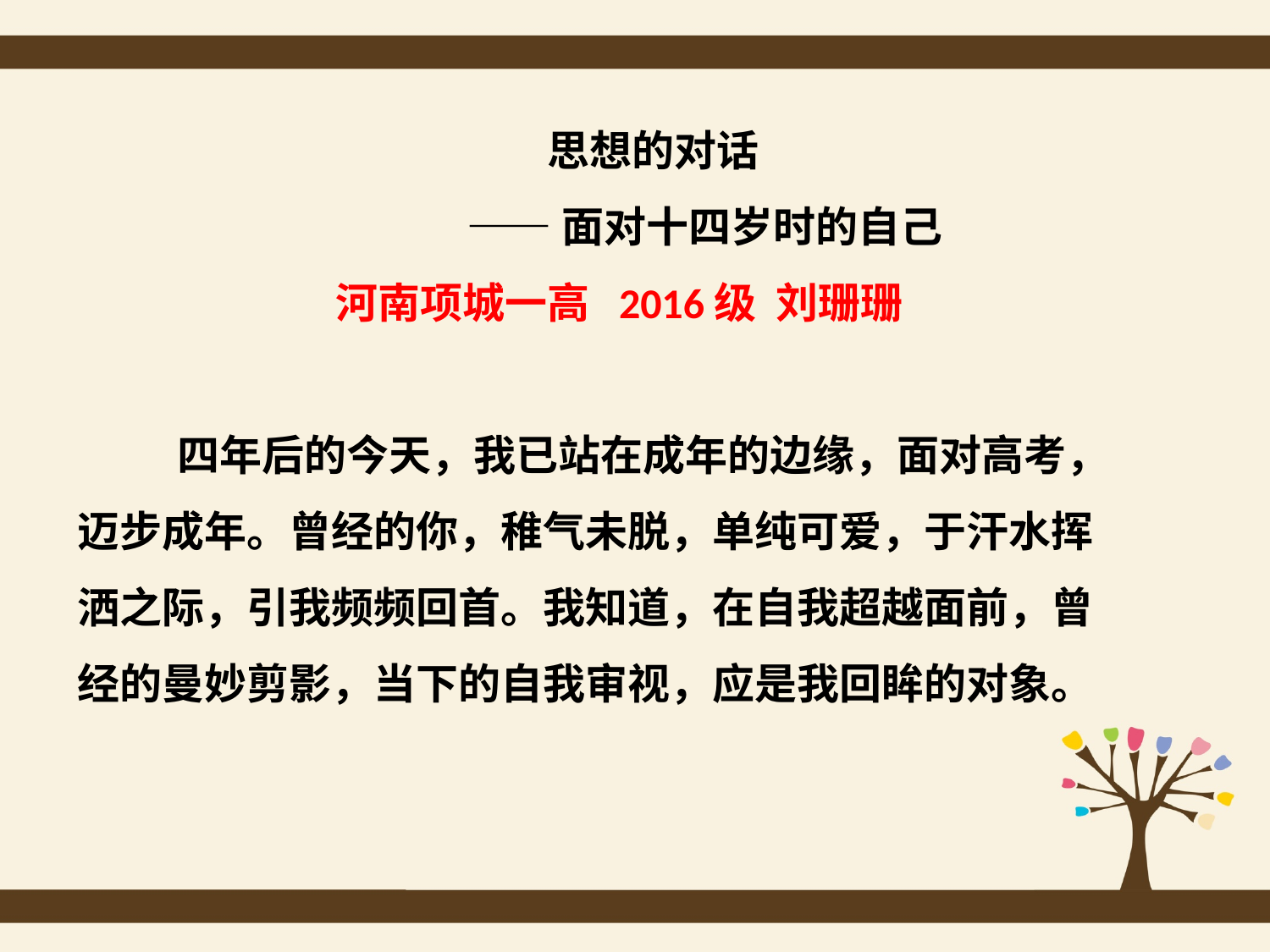

思想的对话
                  ——面对十四岁时的自己
河南项城一高  2016级  刘珊珊

     四年后的今天，我已站在成年的边缘，面对高考，迈步成年。曾经的你，稚气未脱，单纯可爱，于汗水挥洒之际，引我频频回首。我知道，在自我超越面前，曾经的曼妙剪影，当下的自我审视，应是我回眸的对象。